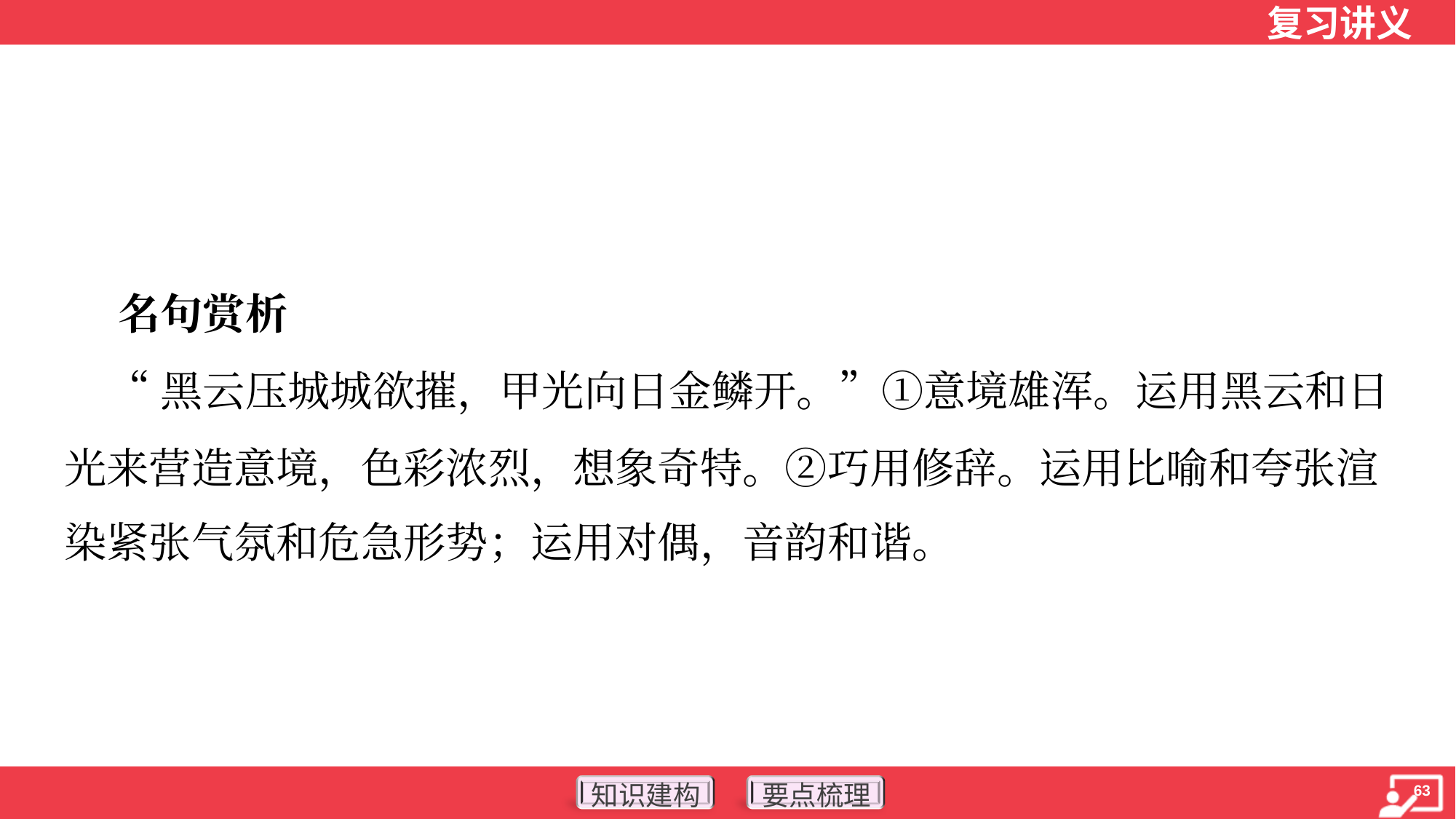

名句赏析
    “黑云压城城欲摧，甲光向日金鳞开。”①意境雄浑。运用黑云和日
光来营造意境，色彩浓烈，想象奇特。②巧用修辞。运用比喻和夸张渲
染紧张气氛和危急形势；运用对偶，音韵和谐。